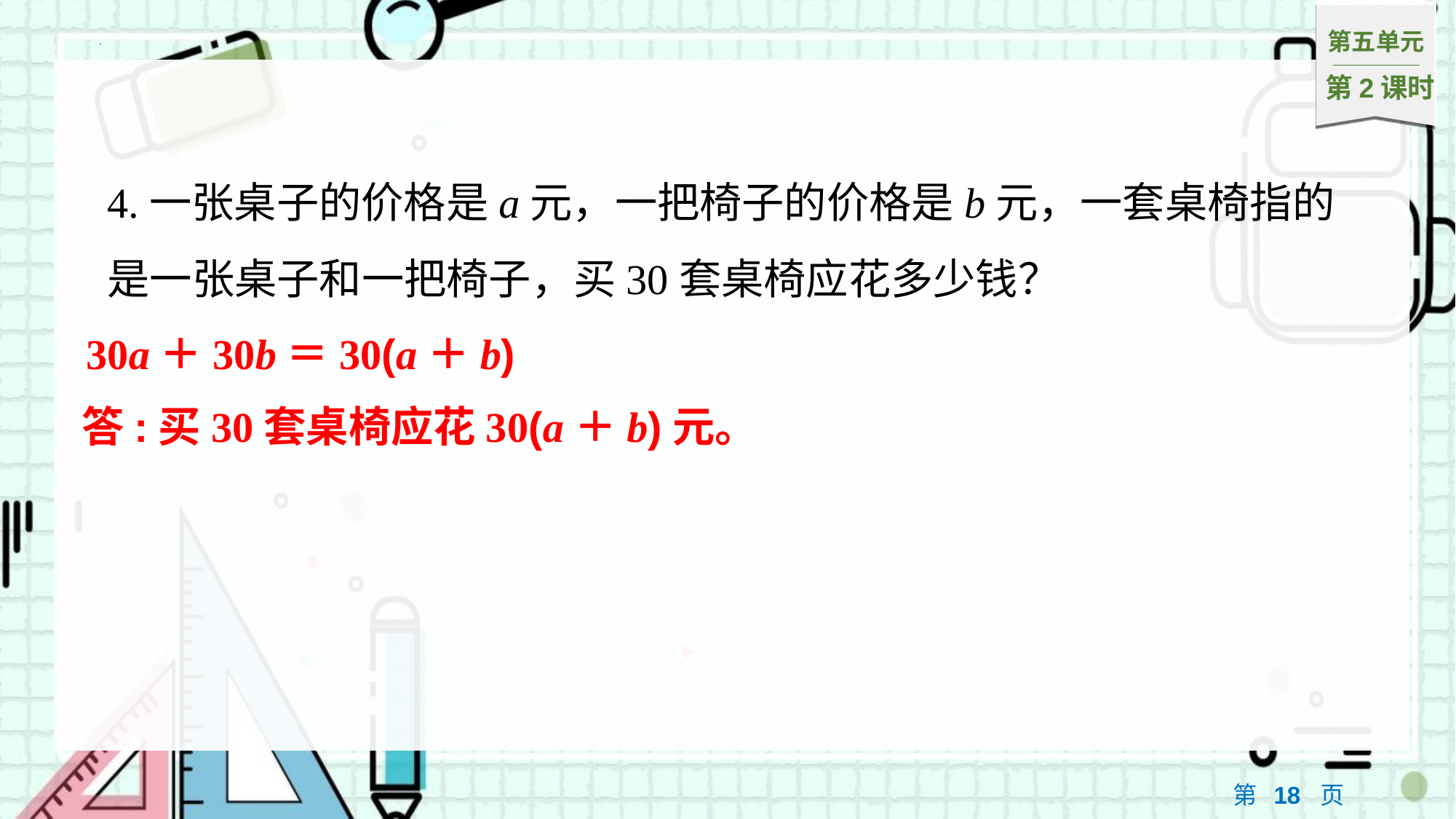

4.一张桌子的价格是a元，一把椅子的价格是b元，一套桌椅指的是一张桌子和一把椅子，买30套桌椅应花多少钱？
30a＋30b＝30(a＋b)
答:买30套桌椅应花30(a＋b)元。